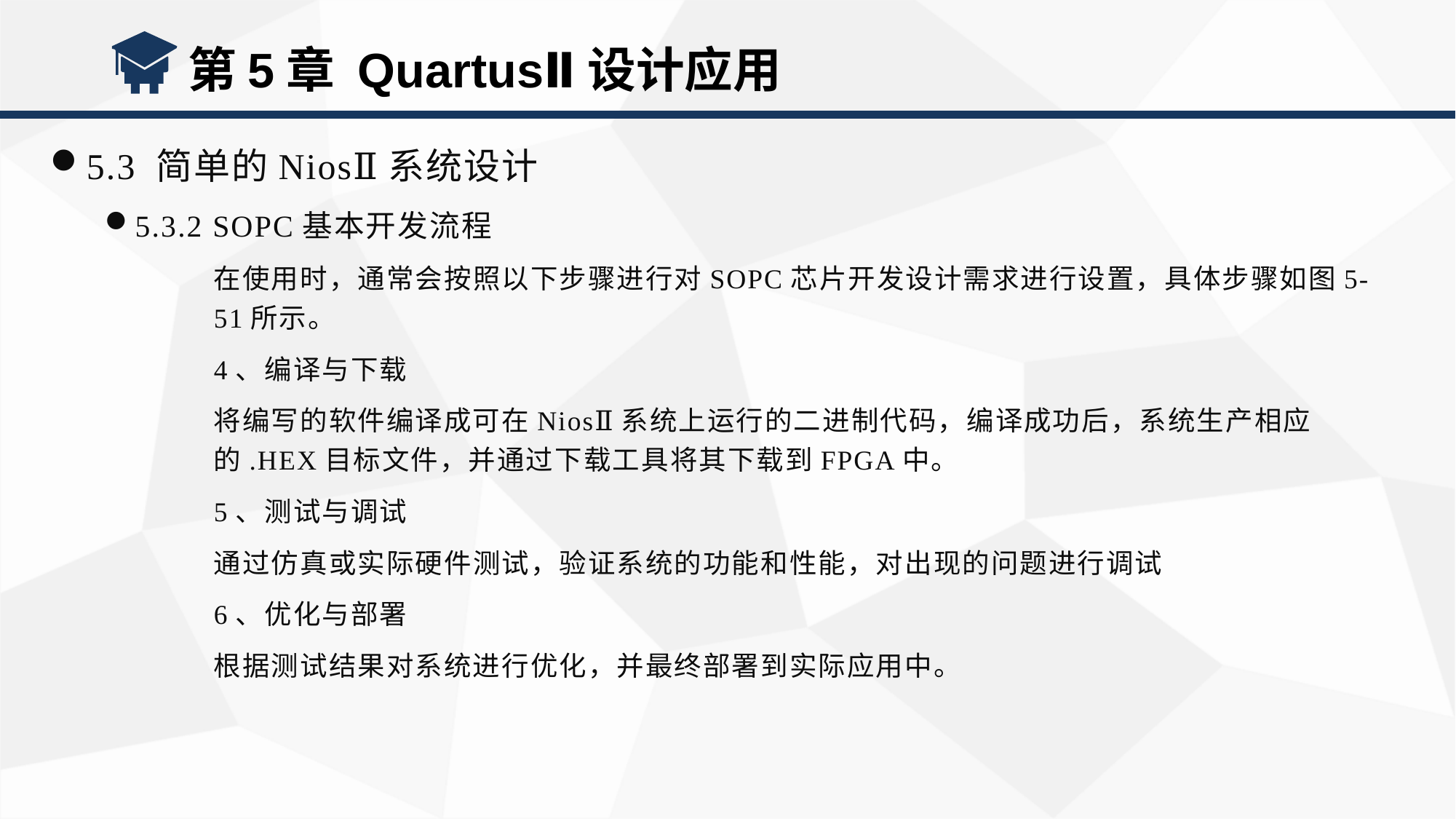

第5章 QuartusⅡ设计应用

5.3 简单的NiosⅡ系统设计
5.3.2 SOPC基本开发流程
在使用时，通常会按照以下步骤进行对SOPC芯片开发设计需求进行设置，具体步骤如图5-51所示。
4、编译与下载
将编写的软件编译成可在NiosⅡ系统上运行的二进制代码，编译成功后，系统生产相应的.HEX目标文件，并通过下载工具将其下载到FPGA中。
5、测试与调试
通过仿真或实际硬件测试，验证系统的功能和性能，对出现的问题进行调试
6、优化与部署
根据测试结果对系统进行优化，并最终部署到实际应用中。